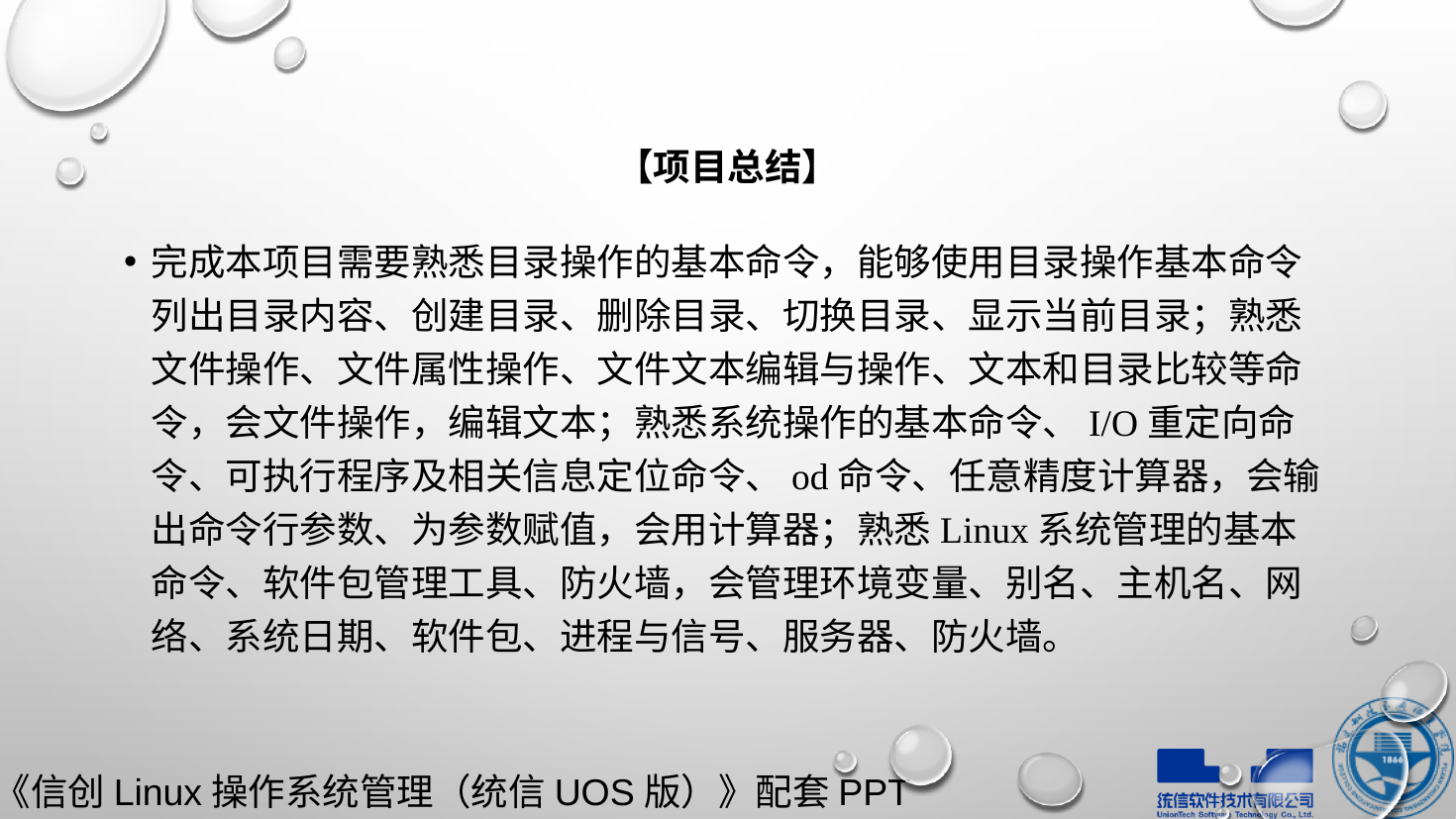

# 【项目总结】
完成本项目需要熟悉目录操作的基本命令，能够使用目录操作基本命令列出目录内容、创建目录、删除目录、切换目录、显示当前目录；熟悉文件操作、文件属性操作、文件文本编辑与操作、文本和目录比较等命令，会文件操作，编辑文本；熟悉系统操作的基本命令、I/O重定向命令、可执行程序及相关信息定位命令、od命令、任意精度计算器，会输出命令行参数、为参数赋值，会用计算器；熟悉Linux系统管理的基本命令、软件包管理工具、防火墙，会管理环境变量、别名、主机名、网络、系统日期、软件包、进程与信号、服务器、防火墙。